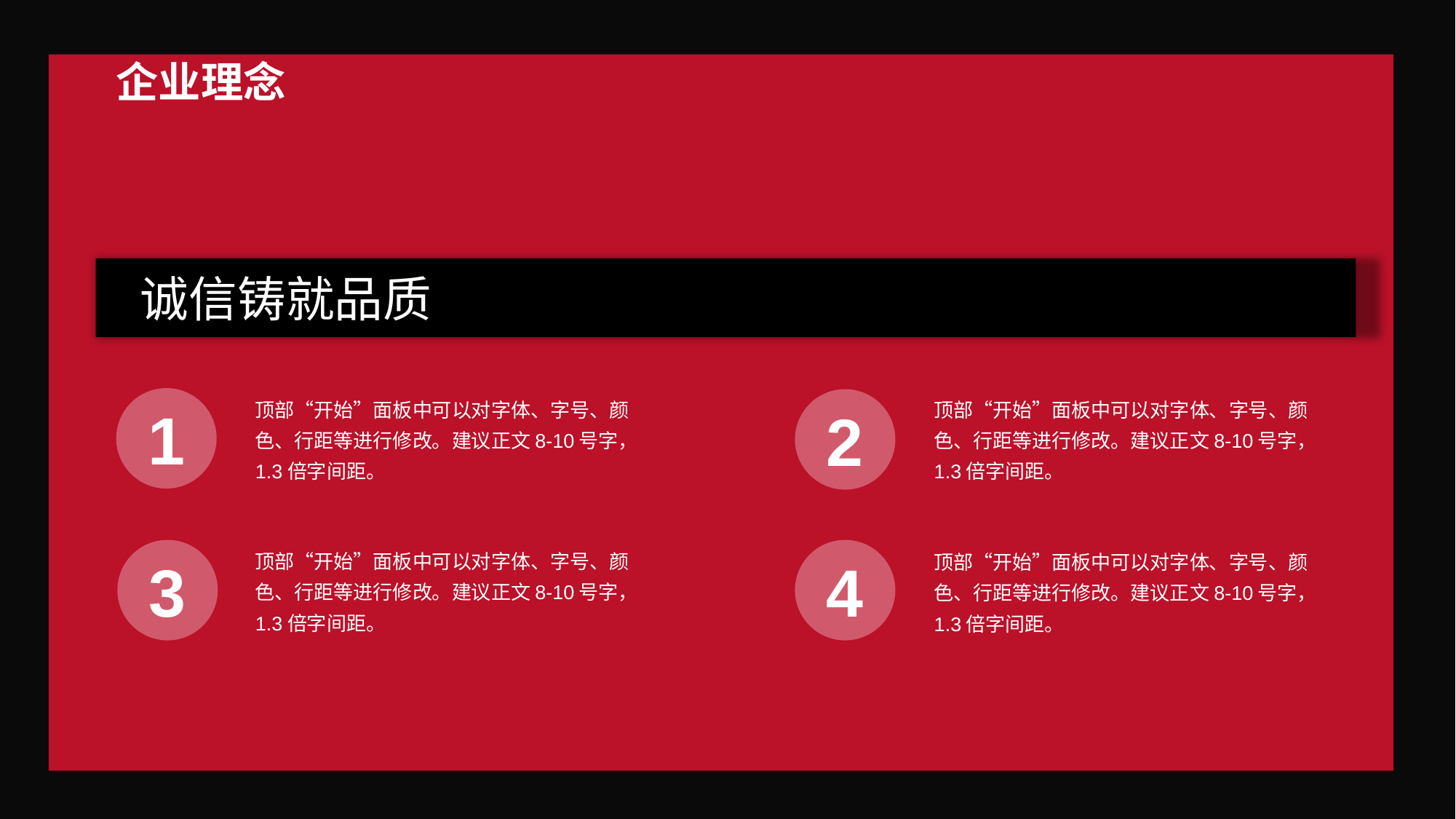

企业理念

诚信铸就品质
顶部“开始”面板中可以对字体、字号、颜色、行距等进行修改。建议正文8-10号字，1.3倍字间距。
顶部“开始”面板中可以对字体、字号、颜色、行距等进行修改。建议正文8-10号字，1.3倍字间距。
1
2
顶部“开始”面板中可以对字体、字号、颜色、行距等进行修改。建议正文8-10号字，1.3倍字间距。
顶部“开始”面板中可以对字体、字号、颜色、行距等进行修改。建议正文8-10号字，1.3倍字间距。
3
4